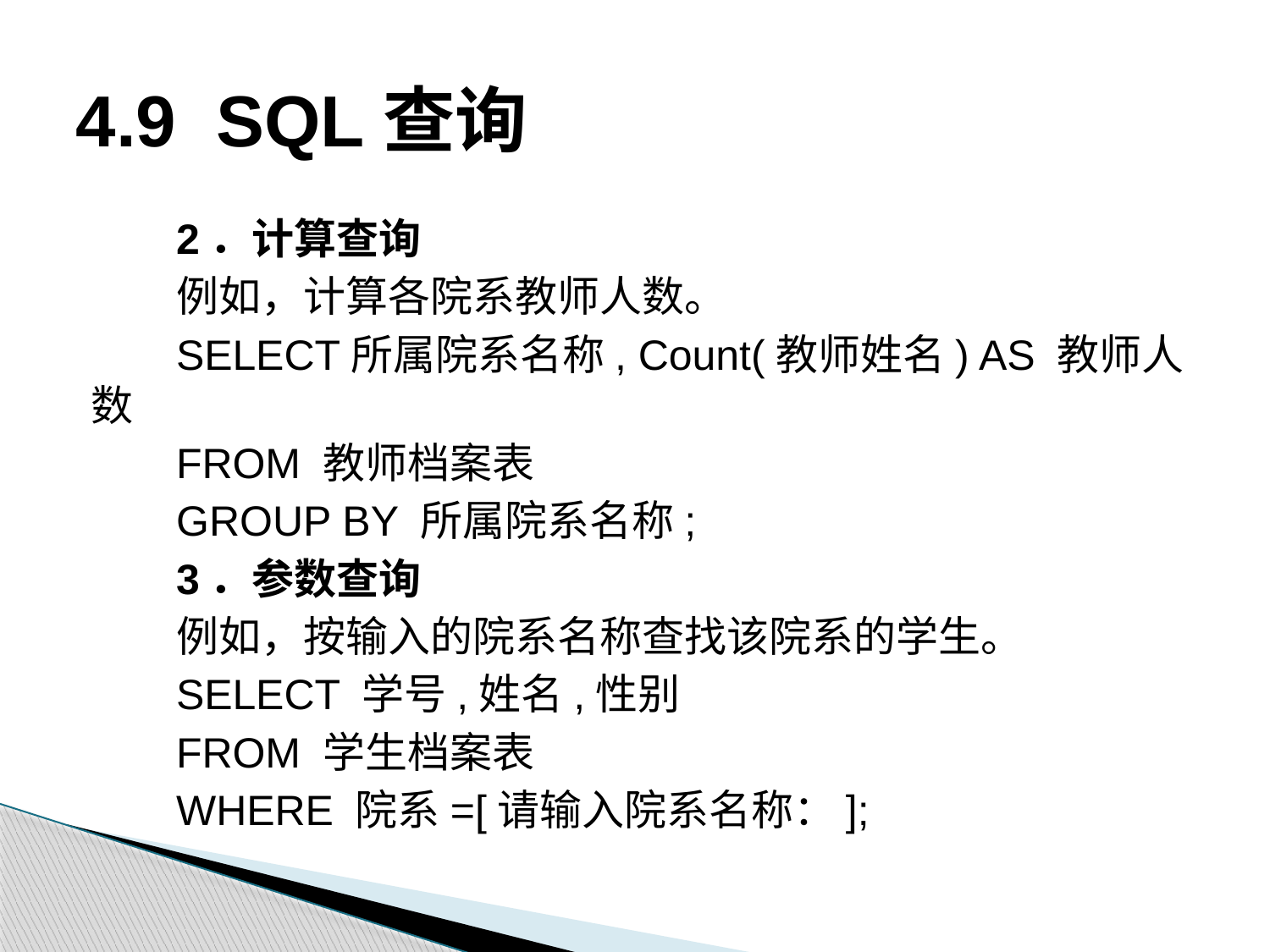

# 4.9  SQL查询
2．计算查询
例如，计算各院系教师人数。
SELECT所属院系名称, Count(教师姓名) AS 教师人数
FROM 教师档案表
GROUP BY 所属院系名称;
3．参数查询
例如，按输入的院系名称查找该院系的学生。
SELECT 学号,姓名,性别
FROM 学生档案表
WHERE 院系=[请输入院系名称：];